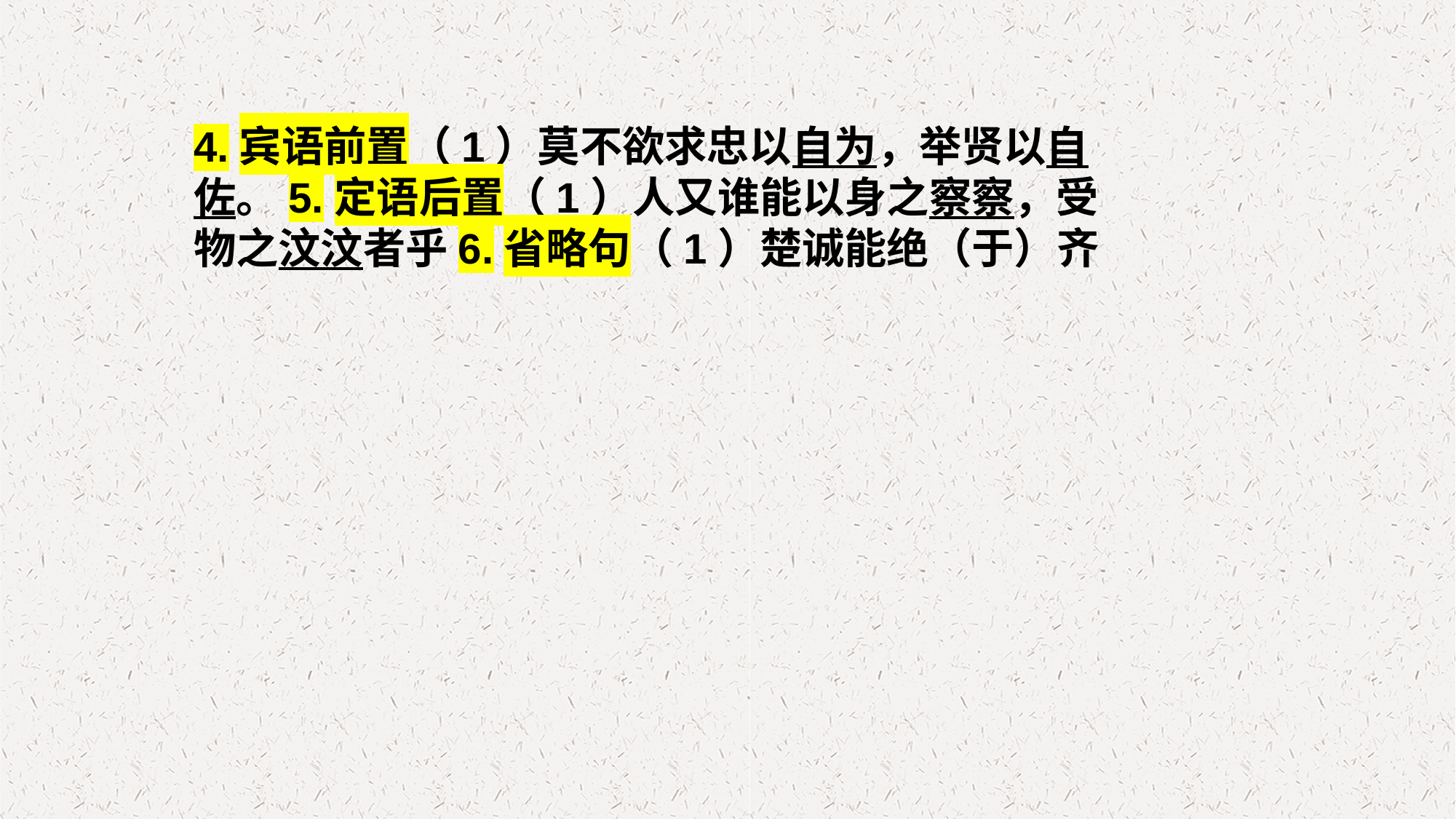

4.宾语前置（1）莫不欲求忠以自为，举贤以自佐。5.定语后置（1）人又谁能以身之察察，受物之汶汶者乎6.省略句（1）楚诚能绝（于）齐